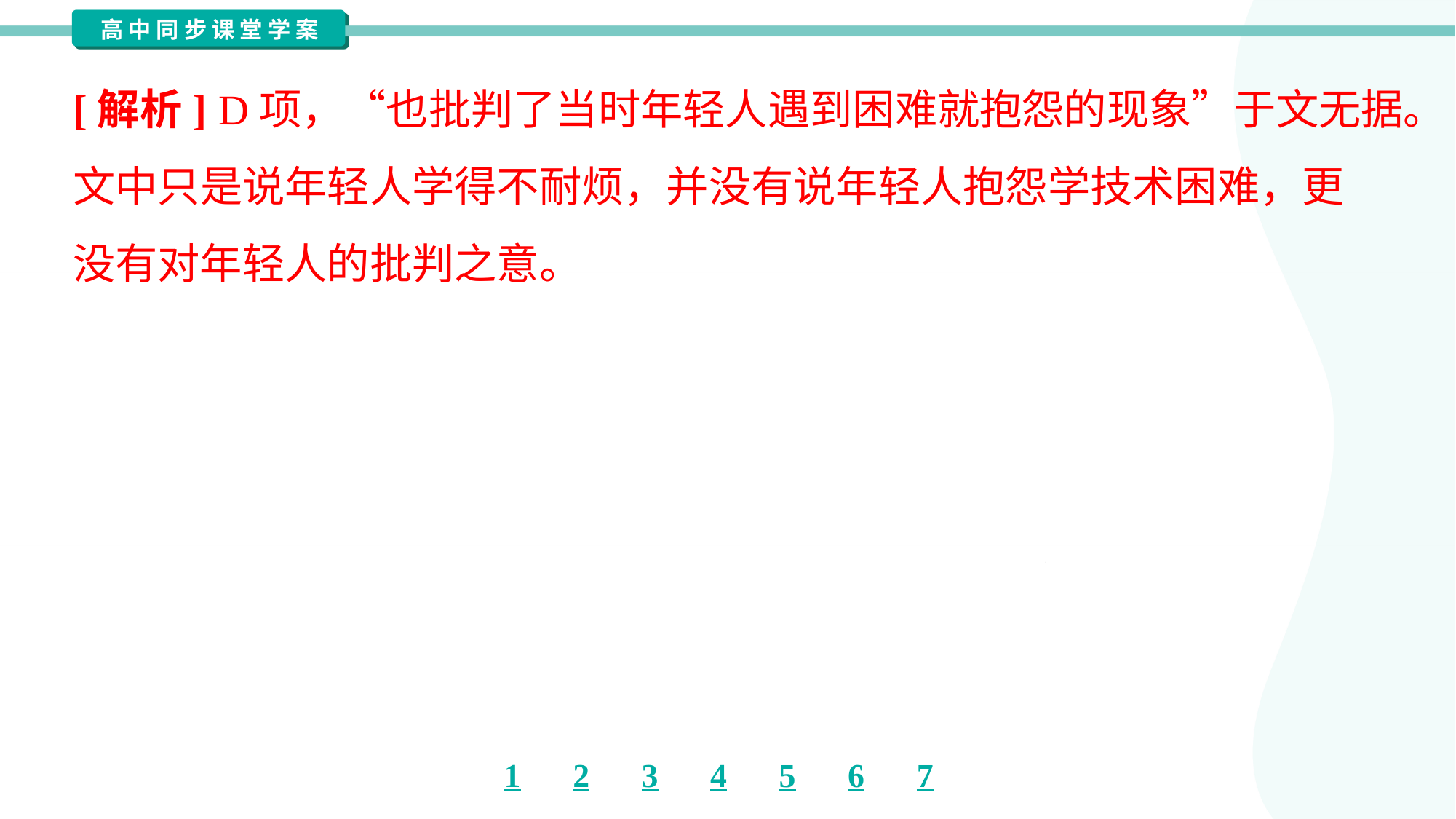

[解析] D项，“也批判了当时年轻人遇到困难就抱怨的现象”于文无据。
文中只是说年轻人学得不耐烦，并没有说年轻人抱怨学技术困难，更
没有对年轻人的批判之意。